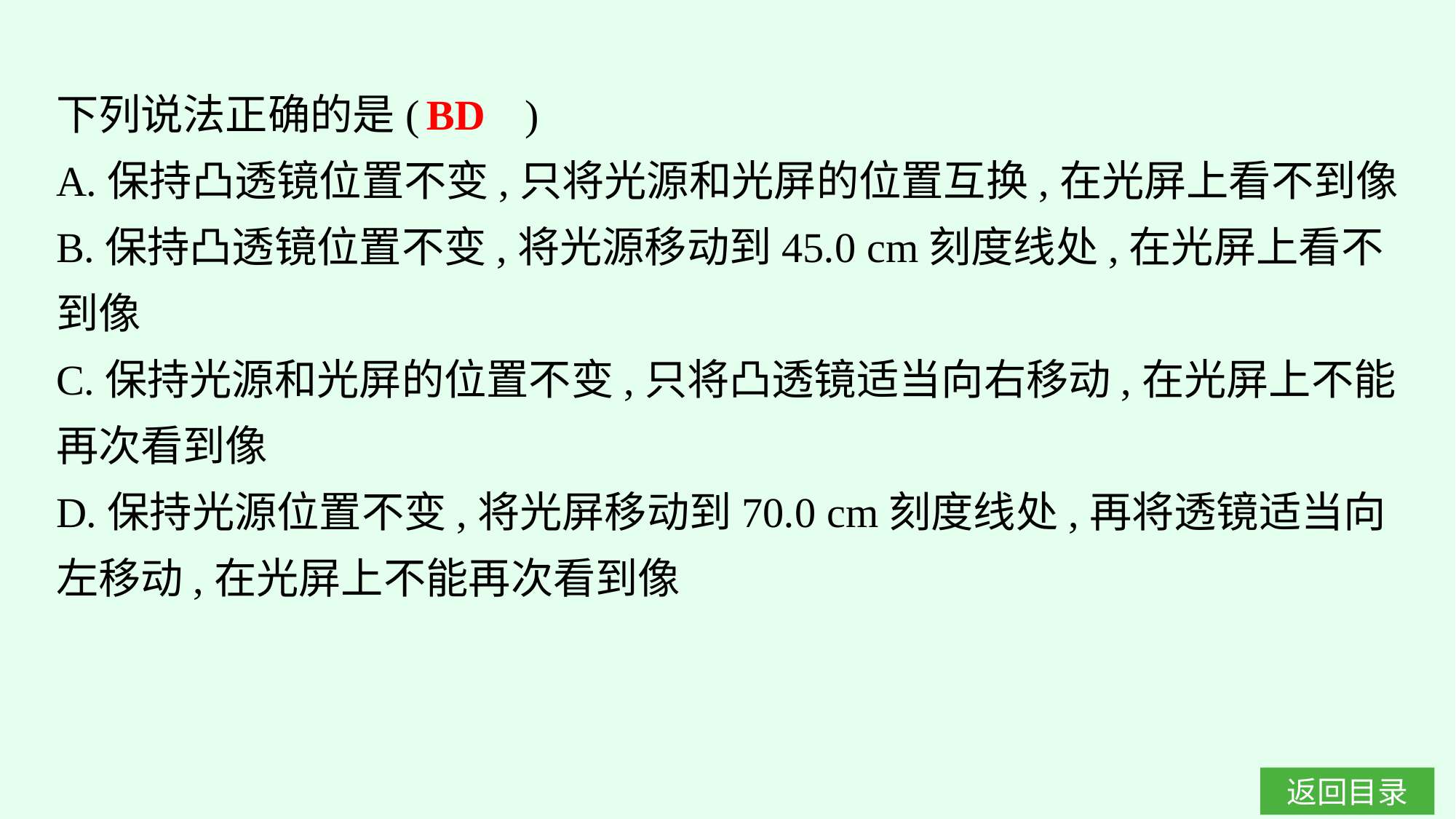

下列说法正确的是(　　)
A.保持凸透镜位置不变,只将光源和光屏的位置互换,在光屏上看不到像
B.保持凸透镜位置不变,将光源移动到45.0 cm刻度线处,在光屏上看不到像
C.保持光源和光屏的位置不变,只将凸透镜适当向右移动,在光屏上不能再次看到像
D.保持光源位置不变,将光屏移动到70.0 cm刻度线处,再将透镜适当向左移动,在光屏上不能再次看到像
BD